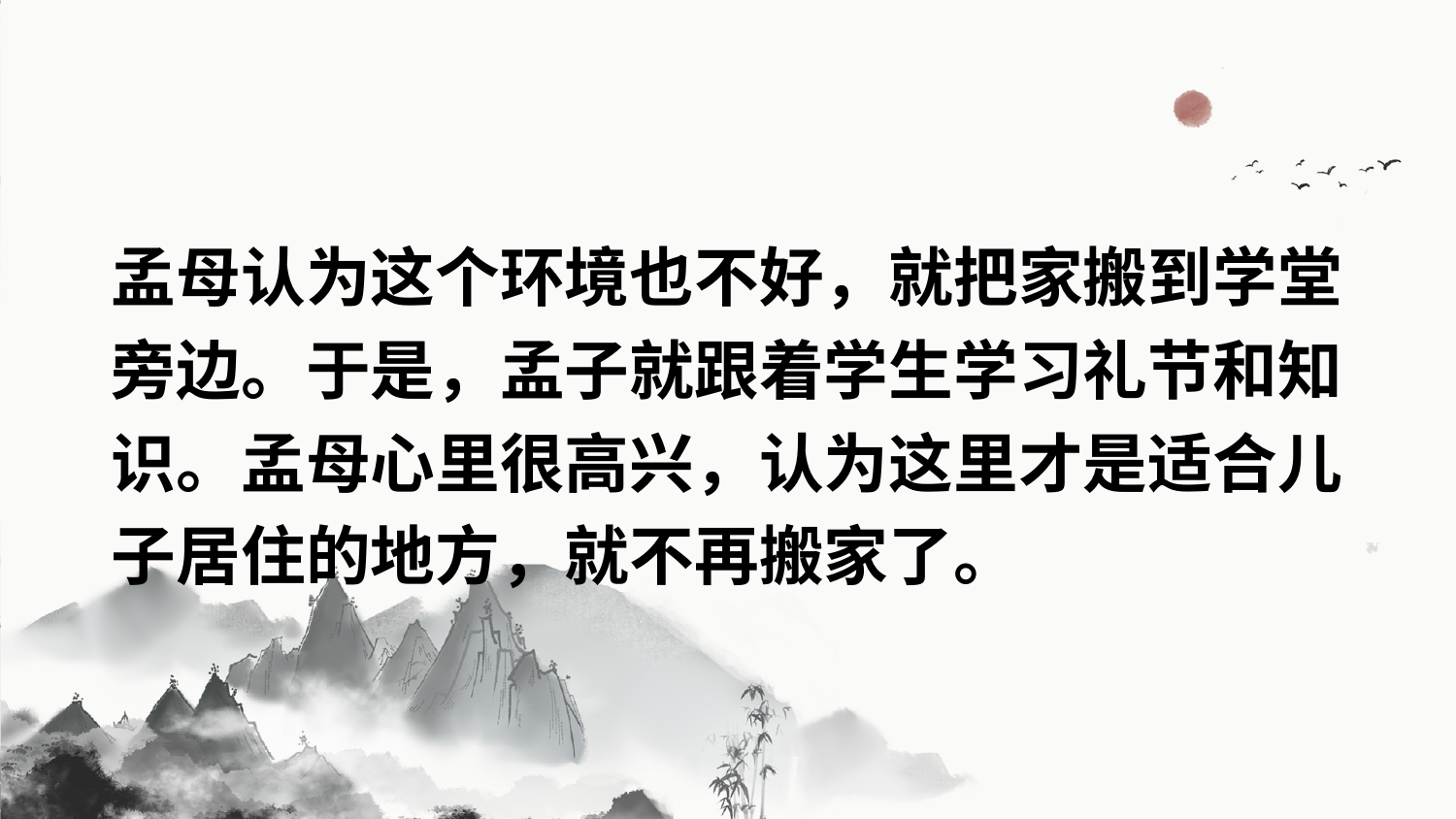

孟母认为这个环境也不好，就把家搬到学堂旁边。于是，孟子就跟着学生学习礼节和知识。孟母心里很高兴，认为这里才是适合儿子居住的地方，就不再搬家了。